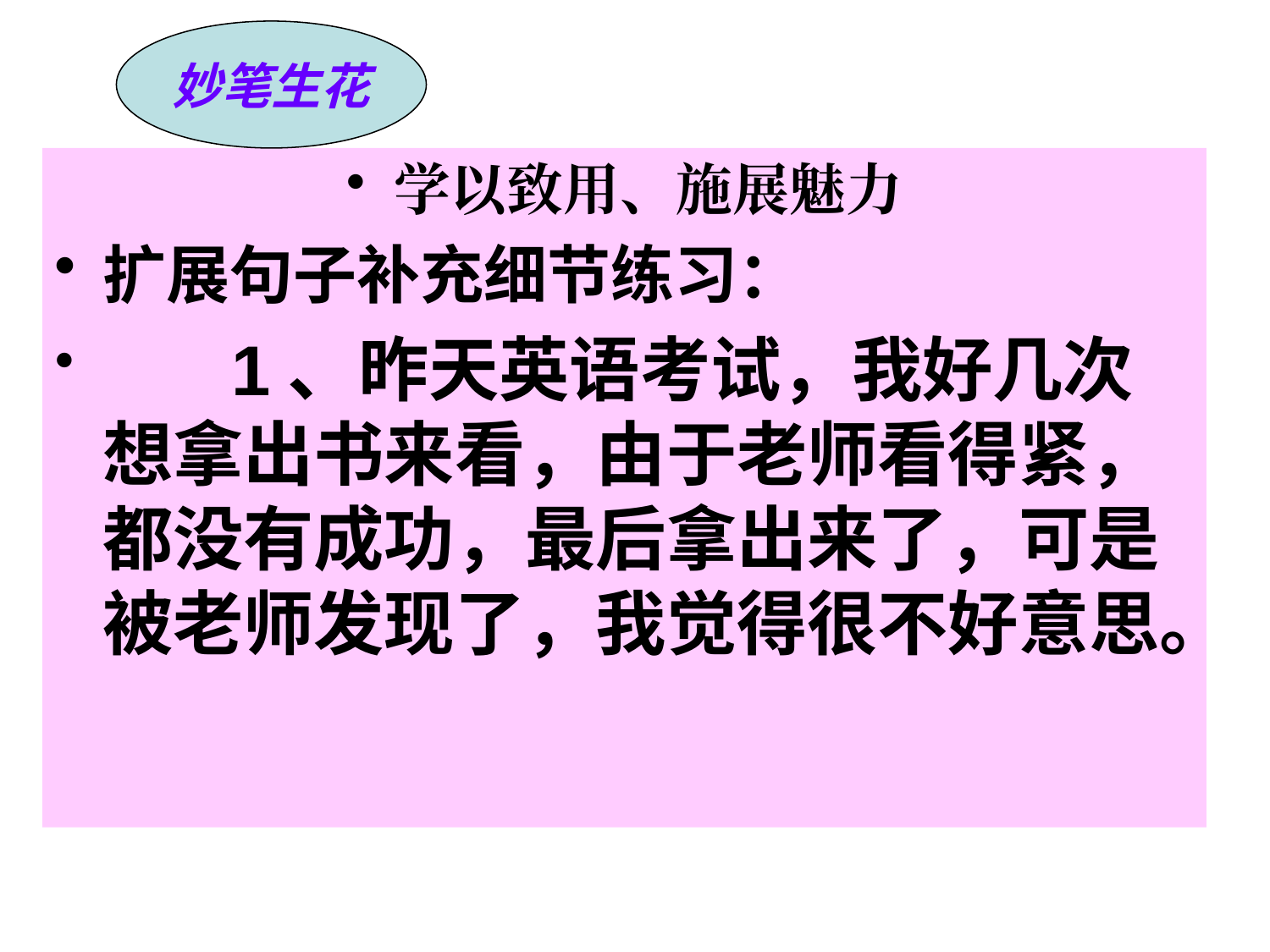

妙笔生花
学以致用、施展魅力
扩展句子补充细节练习：
        1、昨天英语考试，我好几次想拿出书来看，由于老师看得紧，都没有成功，最后拿出来了，可是被老师发现了，我觉得很不好意思。
#